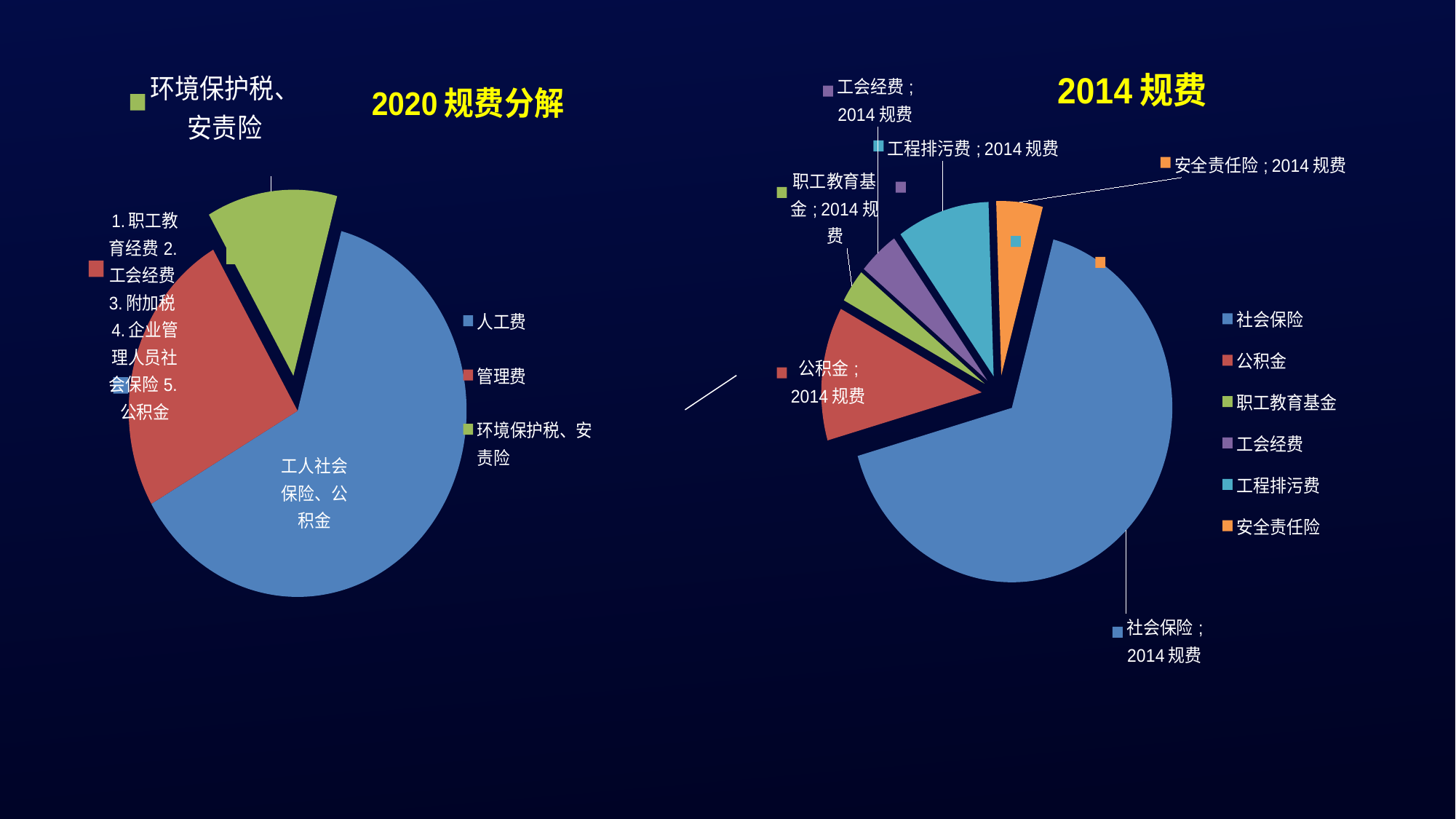

### Chart: 2014规费

| Category | 2014规费 |
|---|---|
| 社会保险 | 2.84 |
| 公积金 | 0.53 |
| 职工教育基金 | 0.132 |
| 工会经费 | 0.176 |
| 工程排污费 | 0.4 |
| 安全责任险 | 0.2 |

### Chart: 2020规费分解

| Category | 销售额 |
|---|---|
| 人工费 | 5.0 |
| 管理费 | 2.0 |
| 环境保护税、安责险 | 1.0 |
|  | None |